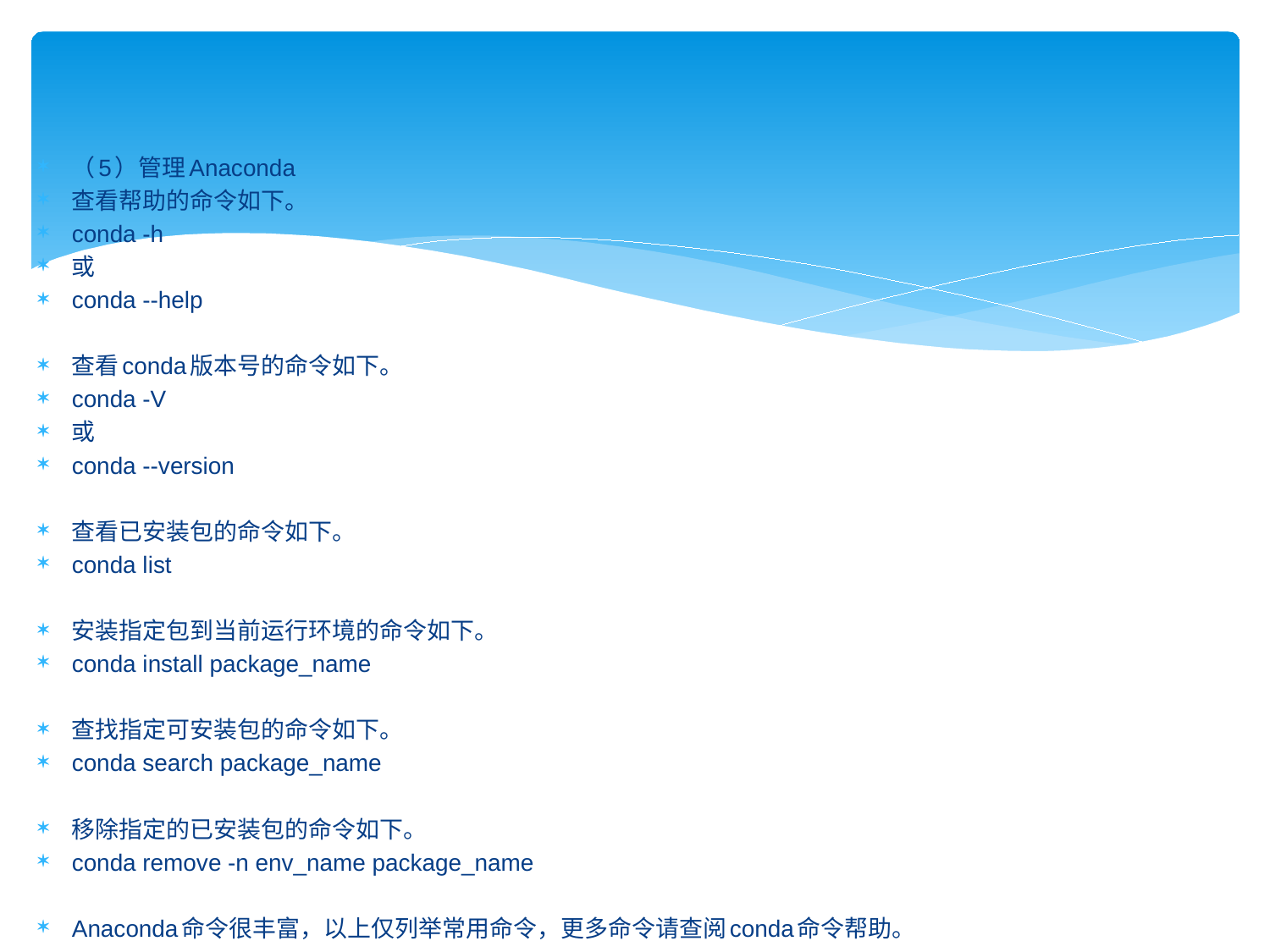

#
（5）管理Anaconda
查看帮助的命令如下。
conda -h
或
conda --help

查看conda版本号的命令如下。
conda -V
或
conda --version

查看已安装包的命令如下。
conda list

安装指定包到当前运行环境的命令如下。
conda install package_name

查找指定可安装包的命令如下。
conda search package_name

移除指定的已安装包的命令如下。
conda remove -n env_name package_name

Anaconda命令很丰富，以上仅列举常用命令，更多命令请查阅conda命令帮助。